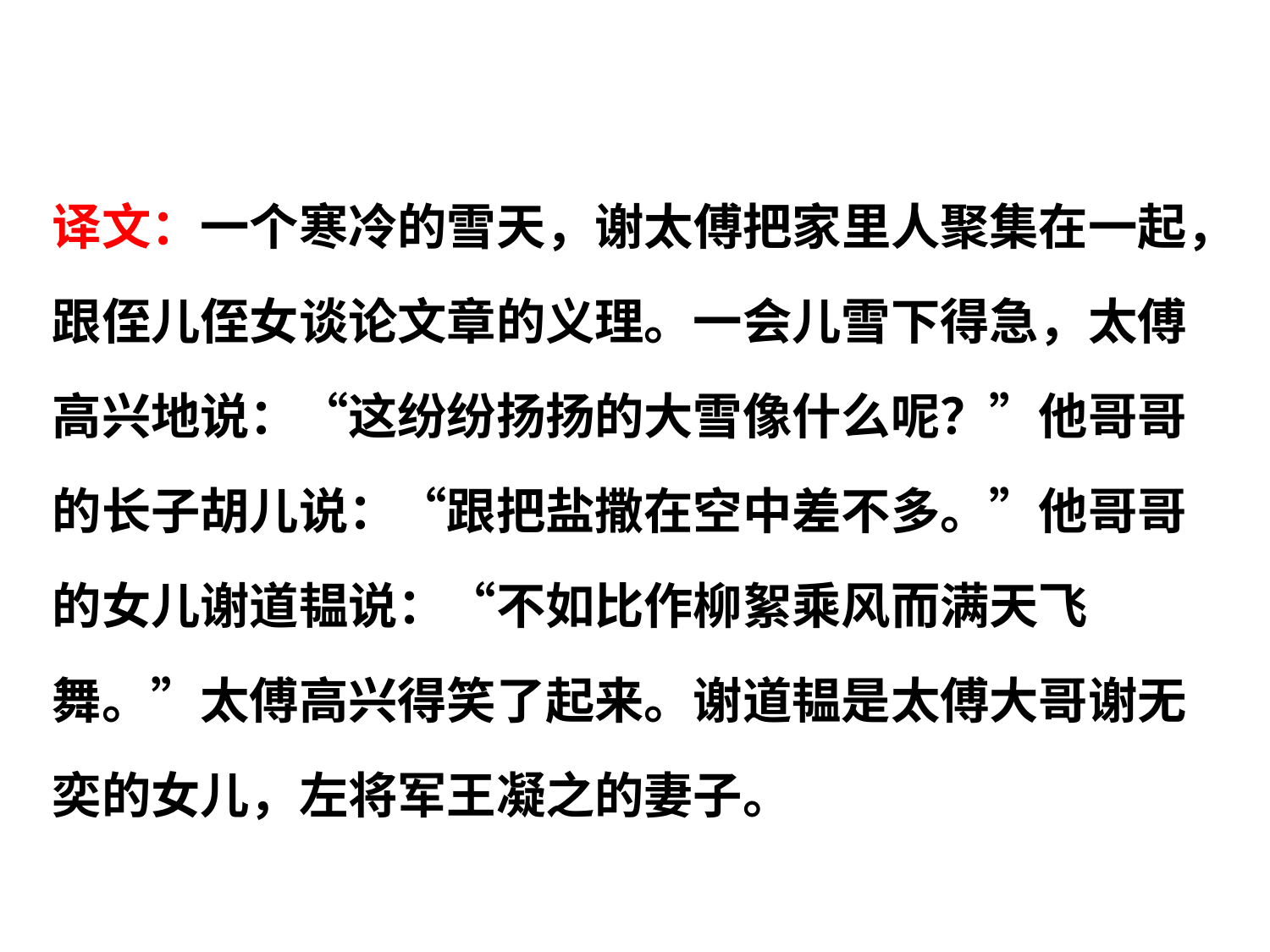

译文：一个寒冷的雪天，谢太傅把家里人聚集在一起，跟侄儿侄女谈论文章的义理。一会儿雪下得急，太傅高兴地说：“这纷纷扬扬的大雪像什么呢？”他哥哥的长子胡儿说：“跟把盐撒在空中差不多。”他哥哥的女儿谢道韫说：“不如比作柳絮乘风而满天飞舞。”太傅高兴得笑了起来。谢道韫是太傅大哥谢无奕的女儿，左将军王凝之的妻子。